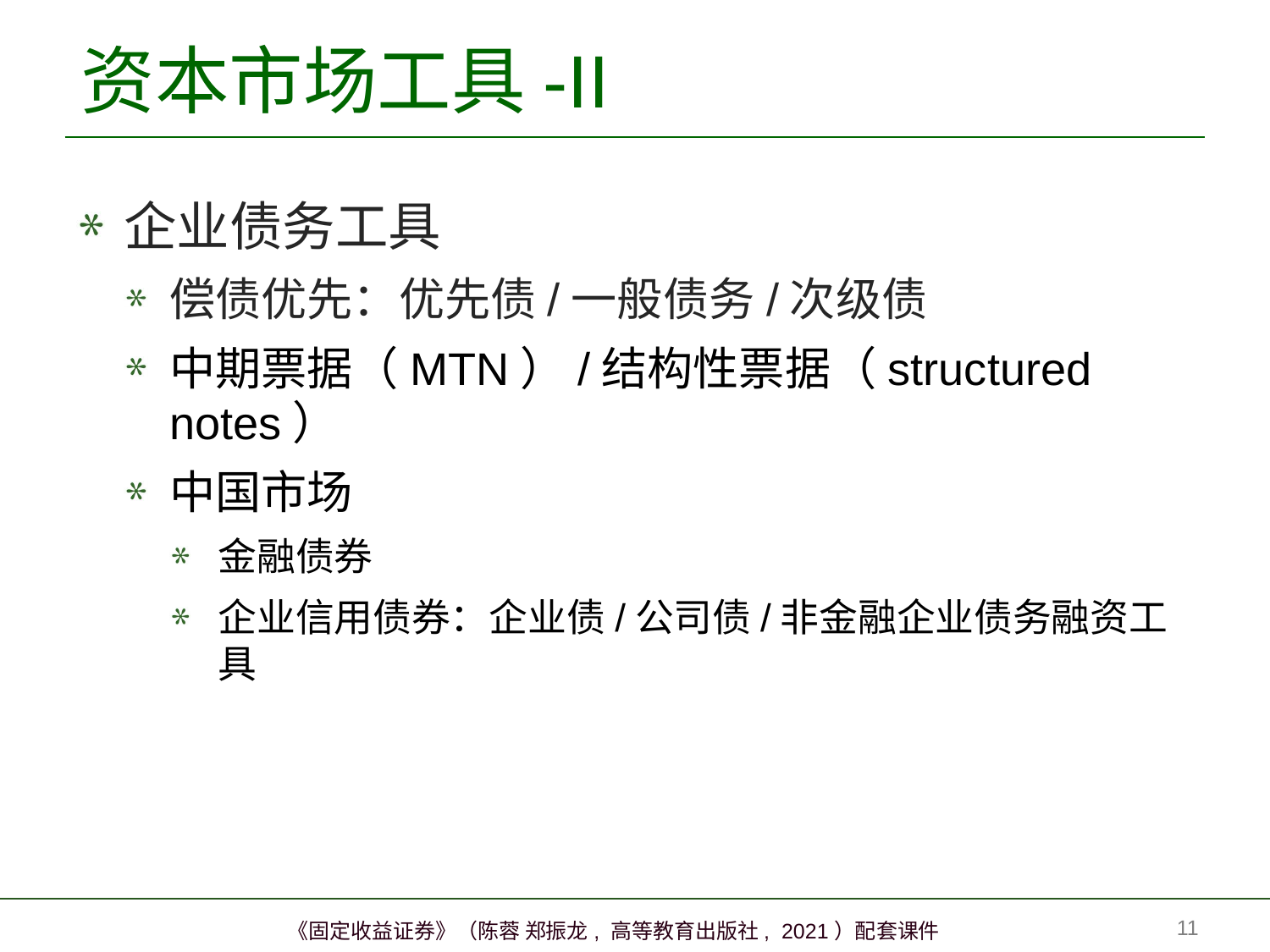

# 资本市场工具-II
企业债务工具
偿债优先：优先债/一般债务/次级债
中期票据（MTN）/结构性票据（structured notes）
中国市场
金融债券
企业信用债券：企业债/公司债/非金融企业债务融资工具

11